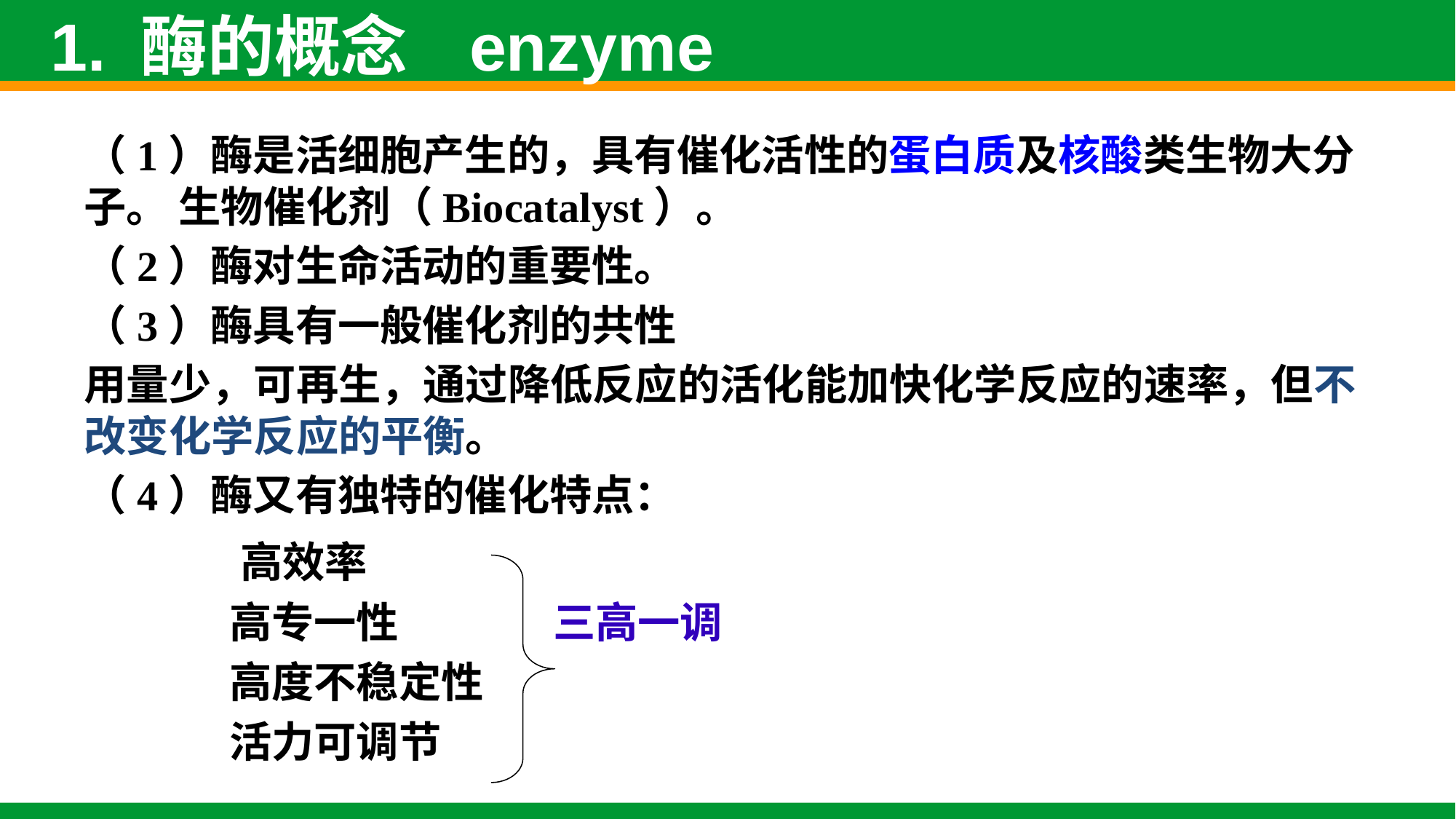

1. 酶的概念   enzyme
（1）酶是活细胞产生的，具有催化活性的蛋白质及核酸类生物大分子。 生物催化剂（Biocatalyst）。
（2）酶对生命活动的重要性。
（3）酶具有一般催化剂的共性
用量少，可再生，通过降低反应的活化能加快化学反应的速率，但不改变化学反应的平衡。
（4）酶又有独特的催化特点：
             高效率
              高专一性                三高一调
              高度不稳定性
              活力可调节